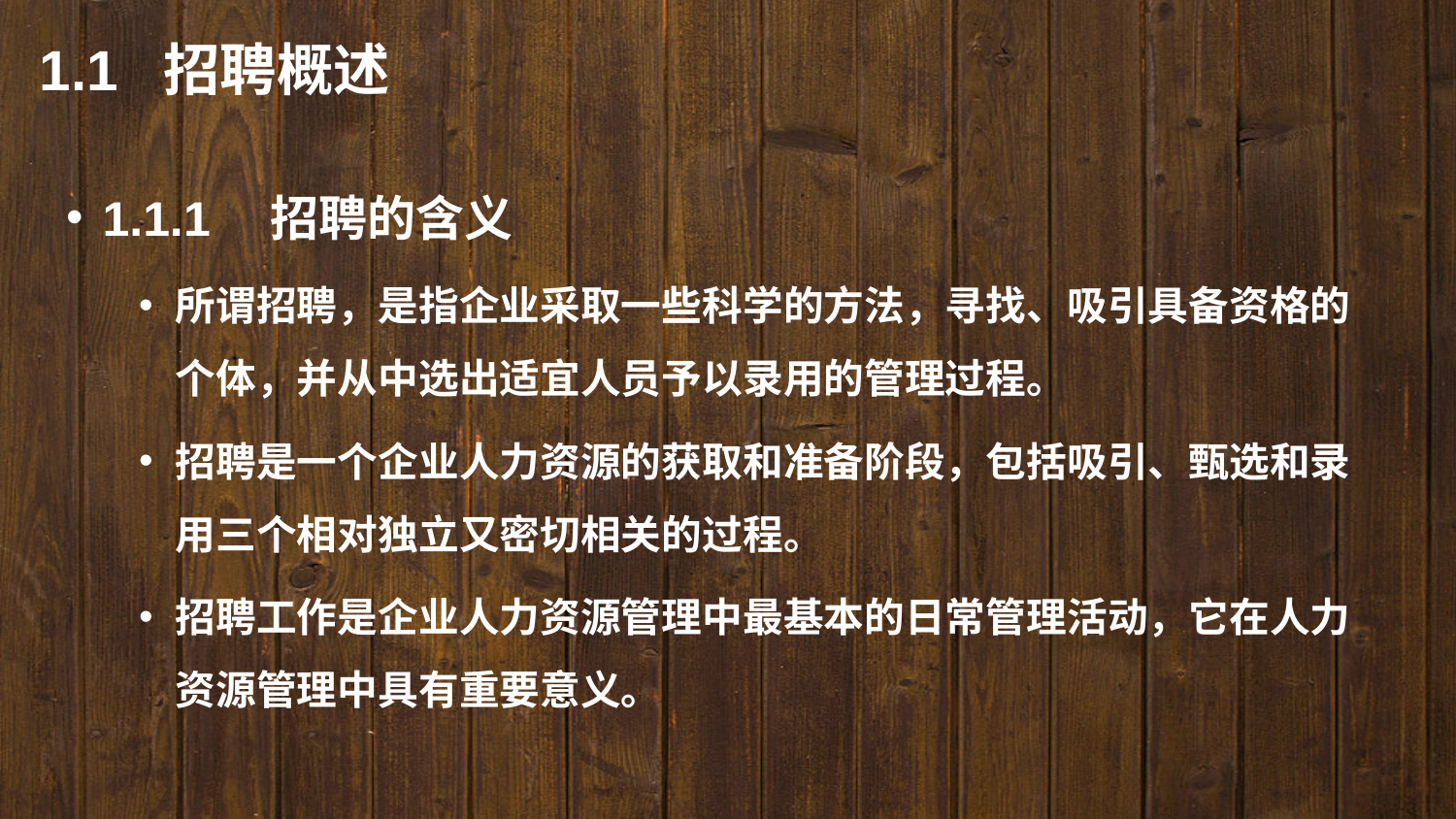

1.1  招聘概述
1.1.1　招聘的含义
所谓招聘，是指企业采取一些科学的方法，寻找、吸引具备资格的个体，并从中选出适宜人员予以录用的管理过程。
招聘是一个企业人力资源的获取和准备阶段，包括吸引、甄选和录用三个相对独立又密切相关的过程。
招聘工作是企业人力资源管理中最基本的日常管理活动，它在人力资源管理中具有重要意义。